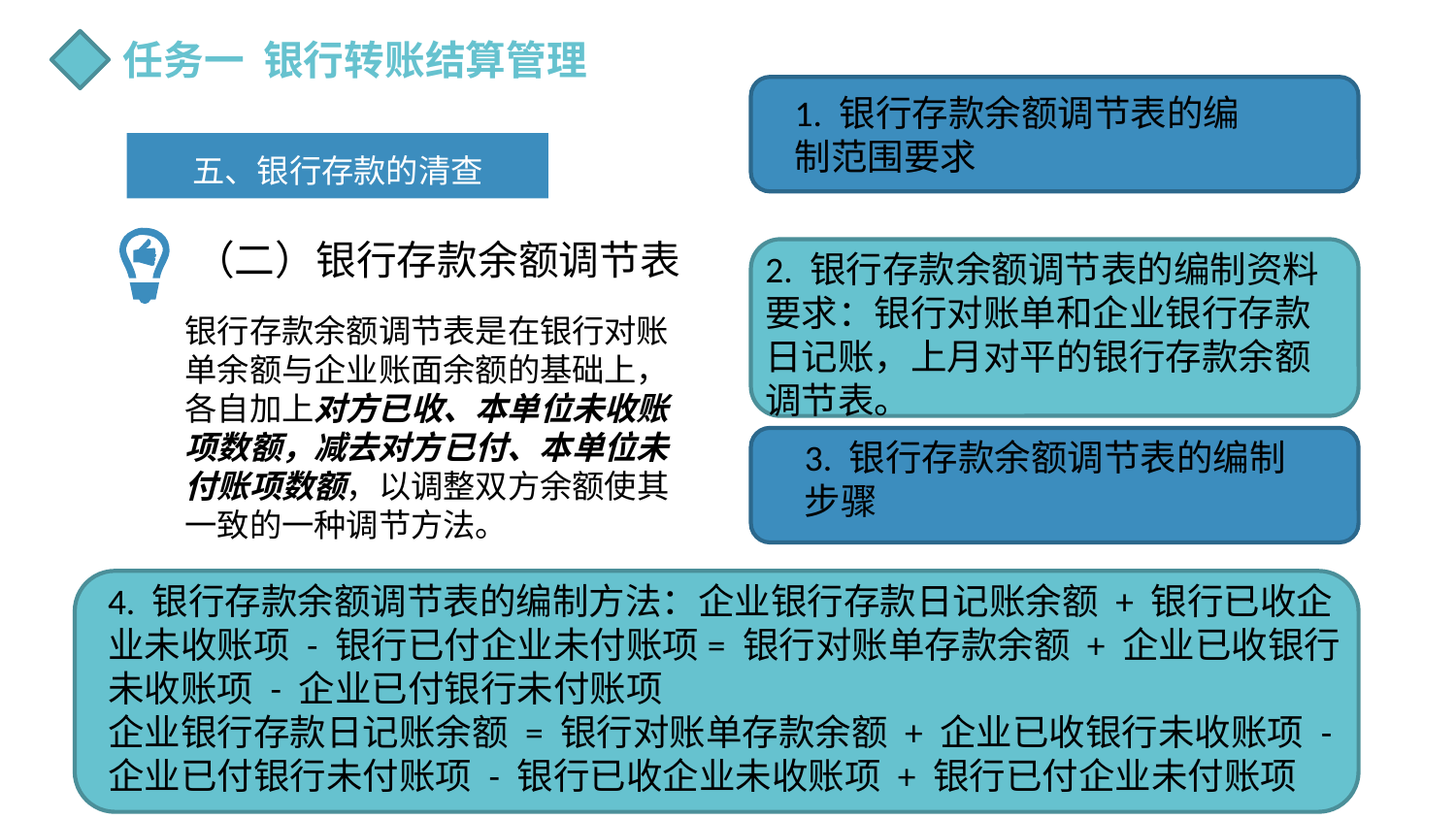

任务一  银行转账结算管理

1. 银行存款余额调节表的编制范围要求
五、银行存款的清查

（二）银行存款余额调节表

2. 银行存款余额调节表的编制资料要求：银行对账单和企业银行存款日记账，上月对平的银行存款余额调节表。
银行存款余额调节表是在银行对账单余额与企业账面余额的基础上，各自加上对方已收、本单位未收账项数额，减去对方已付、本单位未付账项数额，以调整双方余额使其一致的一种调节方法。

3. 银行存款余额调节表的编制步骤

4. 银行存款余额调节表的编制方法：企业银行存款日记账余额 + 银行已收企业未收账项 - 银行已付企业未付账项= 银行对账单存款余额 + 企业已收银行未收账项 - 企业已付银行未付账项
企业银行存款日记账余额 = 银行对账单存款余额 + 企业已收银行未收账项 -企业已付银行未付账项 - 银行已收企业未收账项 + 银行已付企业未付账项